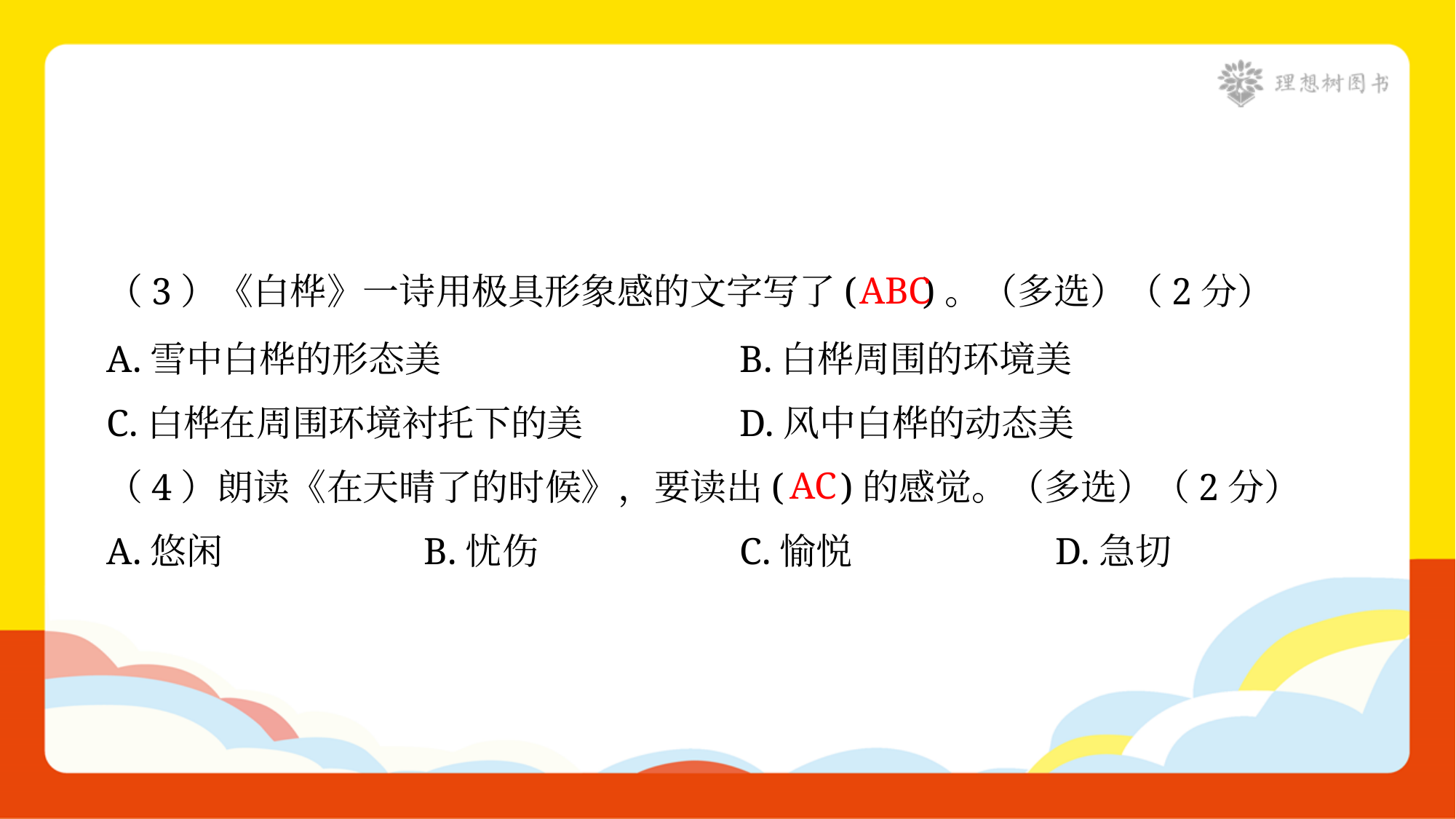

ABC
（3）《白桦》一诗用极具形象感的文字写了(       )。（多选）（2分）
A.雪中白桦的形态美	B.白桦周围的环境美
C.白桦在周围环境衬托下的美	D.风中白桦的动态美
AC
（4）朗读《在天晴了的时候》，要读出(      )的感觉。（多选）（2分）
A.悠闲	B.忧伤	C.愉悦	D.急切